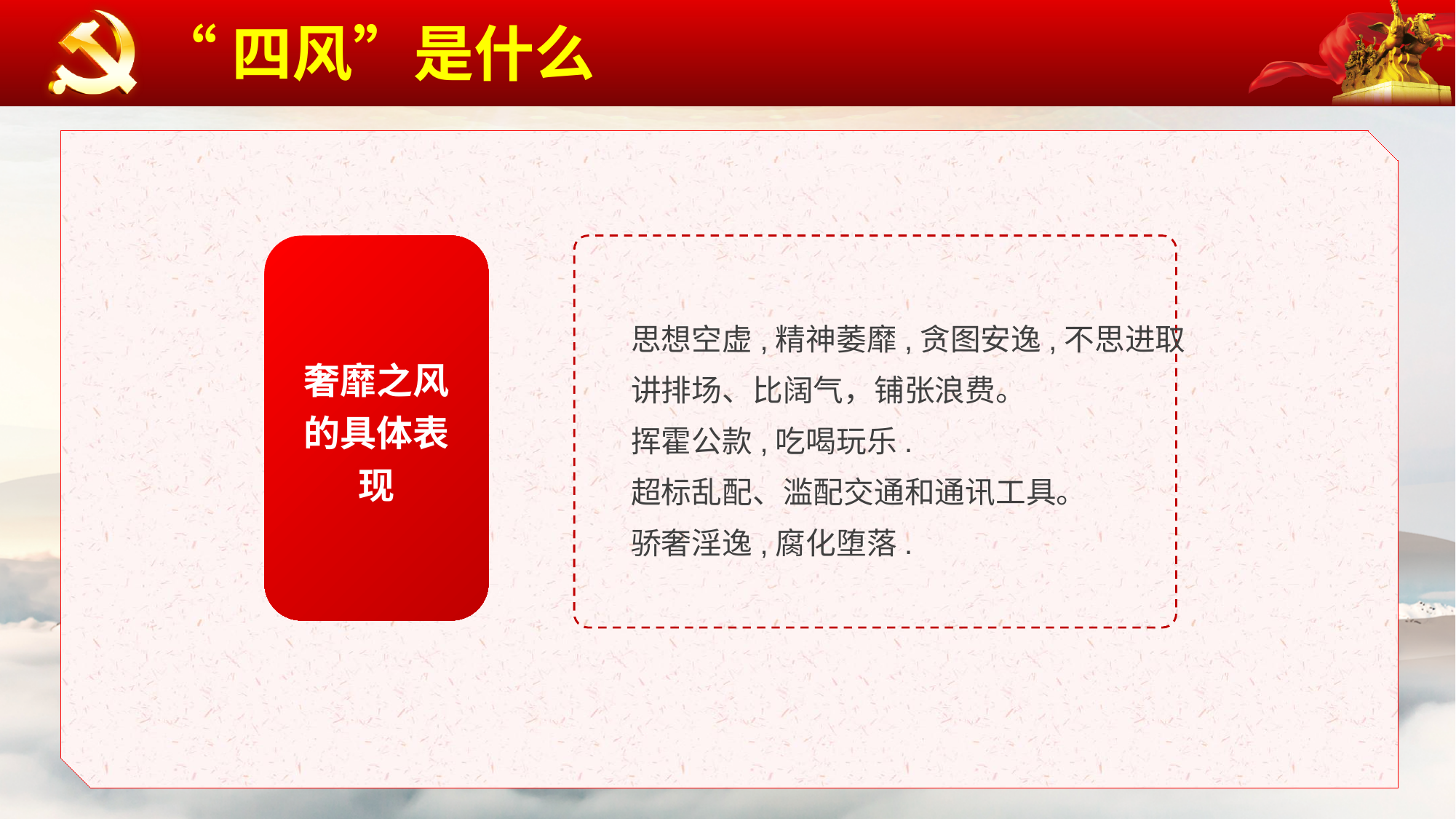

“四风”是什么
奢靡之风的具体表现

思想空虚,精神萎靡,贪图安逸,不思进取
讲排场、比阔气，铺张浪费。
挥霍公款,吃喝玩乐.
超标乱配、滥配交通和通讯工具。
骄奢淫逸,腐化堕落.